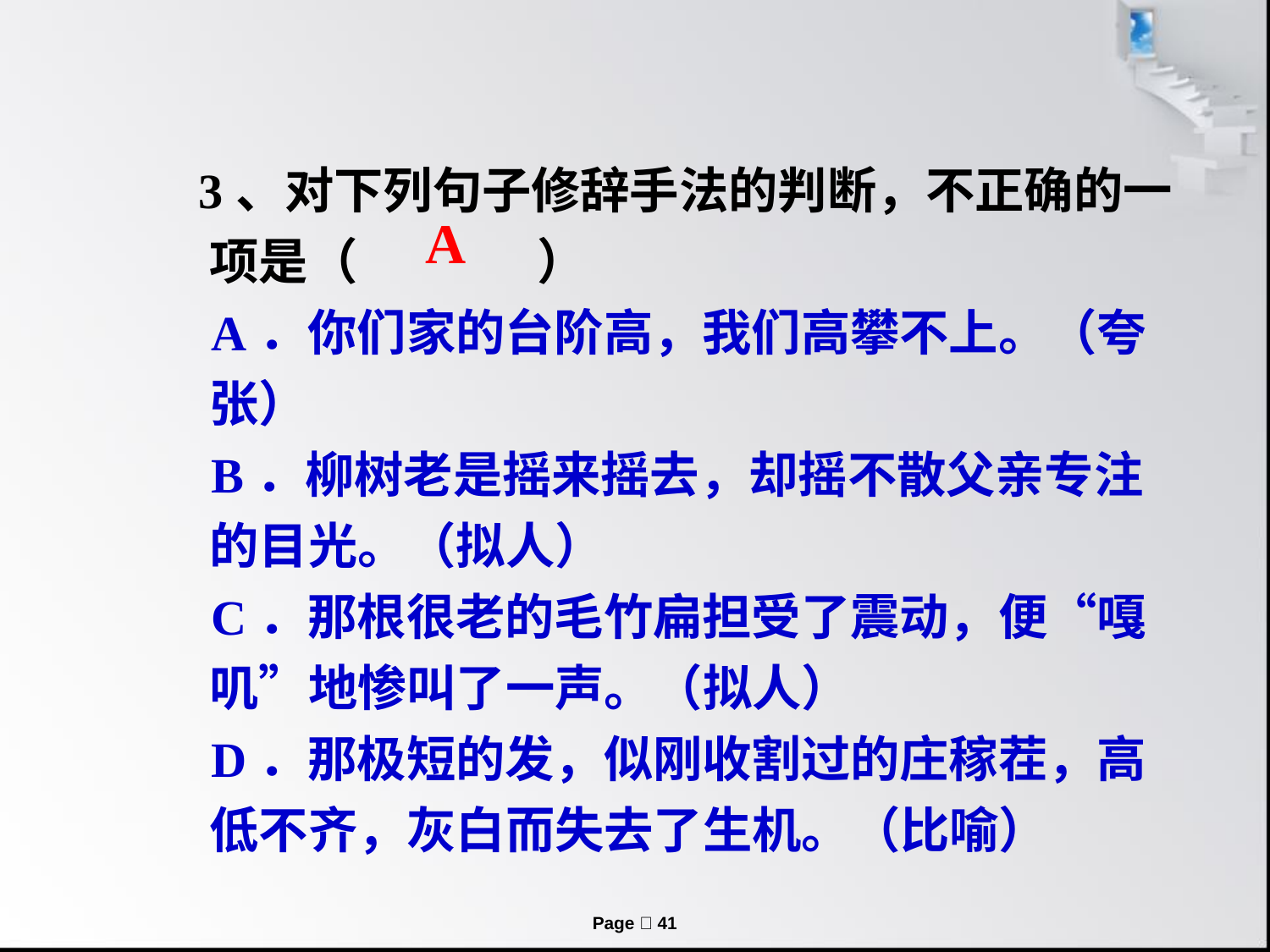

# 3、对下列句子修辞手法的判断，不正确的一项是（                ）
    A．你们家的台阶高，我们高攀不上。（夸张）
    B．柳树老是摇来摇去，却摇不散父亲专注的目光。（拟人）
    C．那根很老的毛竹扁担受了震动，便“嘎叽”地惨叫了一声。（拟人）
    D．那极短的发，似刚收割过的庄稼茬，高低不齐，灰白而失去了生机。（比喻）
A